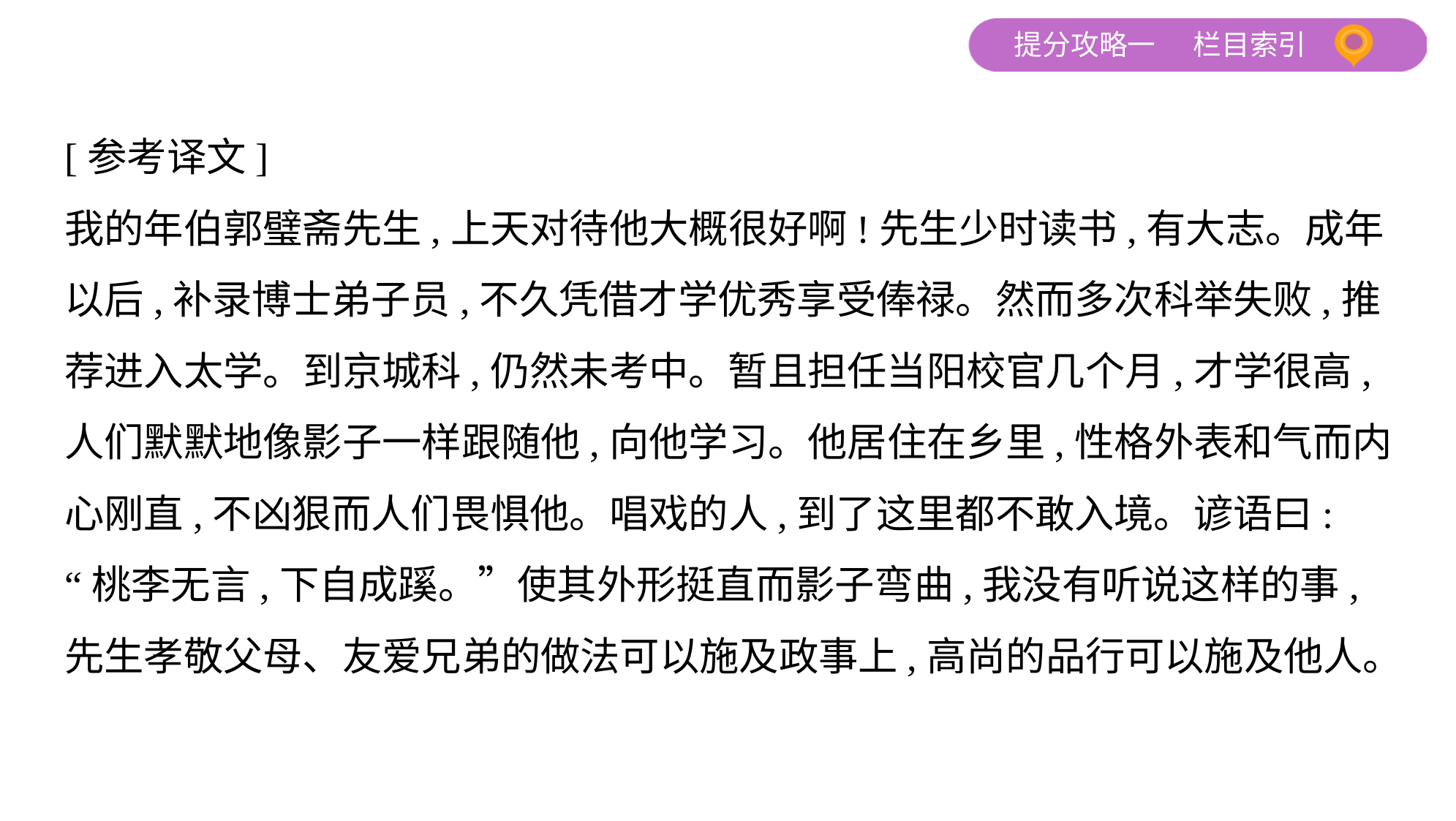

[参考译文]
我的年伯郭璧斋先生,上天对待他大概很好啊!先生少时读书,有大志。成年
以后,补录博士弟子员,不久凭借才学优秀享受俸禄。然而多次科举失败,推
荐进入太学。到京城科,仍然未考中。暂且担任当阳校官几个月,才学很高,
人们默默地像影子一样跟随他,向他学习。他居住在乡里,性格外表和气而内
心刚直,不凶狠而人们畏惧他。唱戏的人,到了这里都不敢入境。谚语曰:
“桃李无言,下自成蹊。”使其外形挺直而影子弯曲,我没有听说这样的事,
先生孝敬父母、友爱兄弟的做法可以施及政事上,高尚的品行可以施及他人。